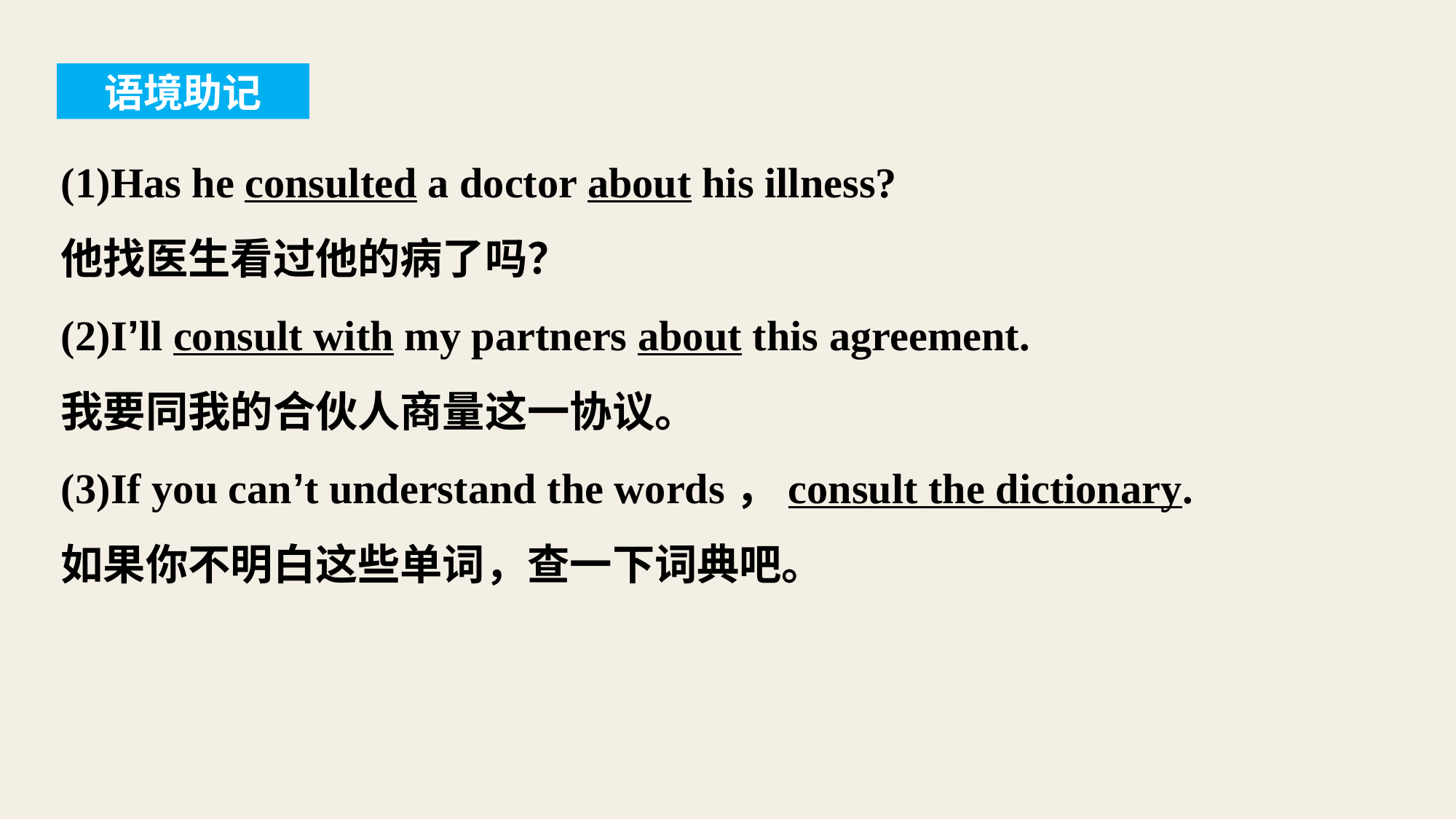

语境助记
(1)Has he consulted a doctor about his illness?
他找医生看过他的病了吗？
(2)I’ll consult with my partners about this agreement.
我要同我的合伙人商量这一协议。
(3)If you can’t understand the words，consult the dictionary.
如果你不明白这些单词，查一下词典吧。